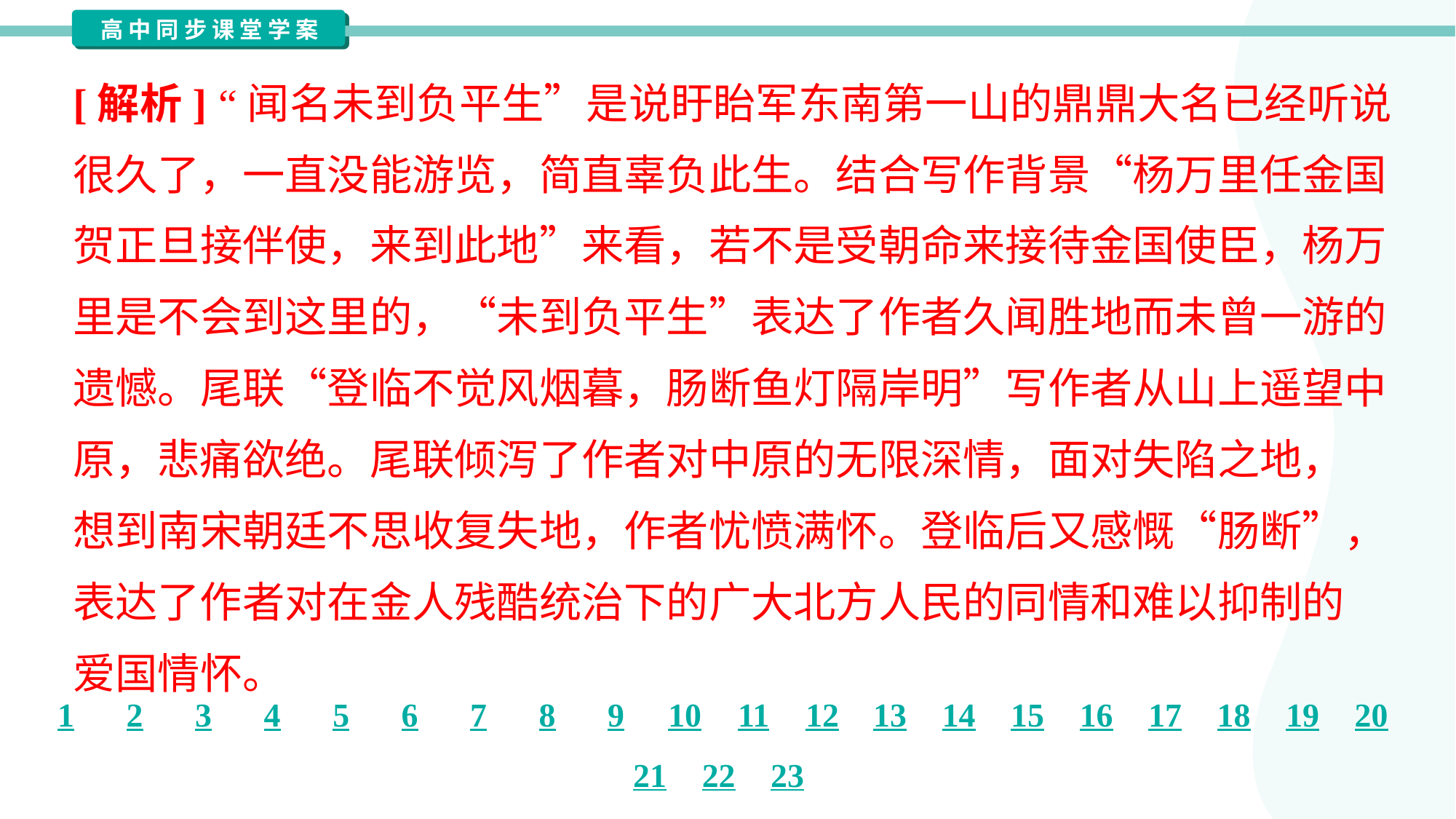

[解析] “闻名未到负平生”是说盱眙军东南第一山的鼎鼎大名已经听说
很久了，一直没能游览，简直辜负此生。结合写作背景“杨万里任金国
贺正旦接伴使，来到此地”来看，若不是受朝命来接待金国使臣，杨万
里是不会到这里的，“未到负平生”表达了作者久闻胜地而未曾一游的
遗憾。尾联“登临不觉风烟暮，肠断鱼灯隔岸明”写作者从山上遥望中
原，悲痛欲绝。尾联倾泻了作者对中原的无限深情，面对失陷之地，
想到南宋朝廷不思收复失地，作者忧愤满怀。登临后又感慨“肠断”，
表达了作者对在金人残酷统治下的广大北方人民的同情和难以抑制的
爱国情怀。